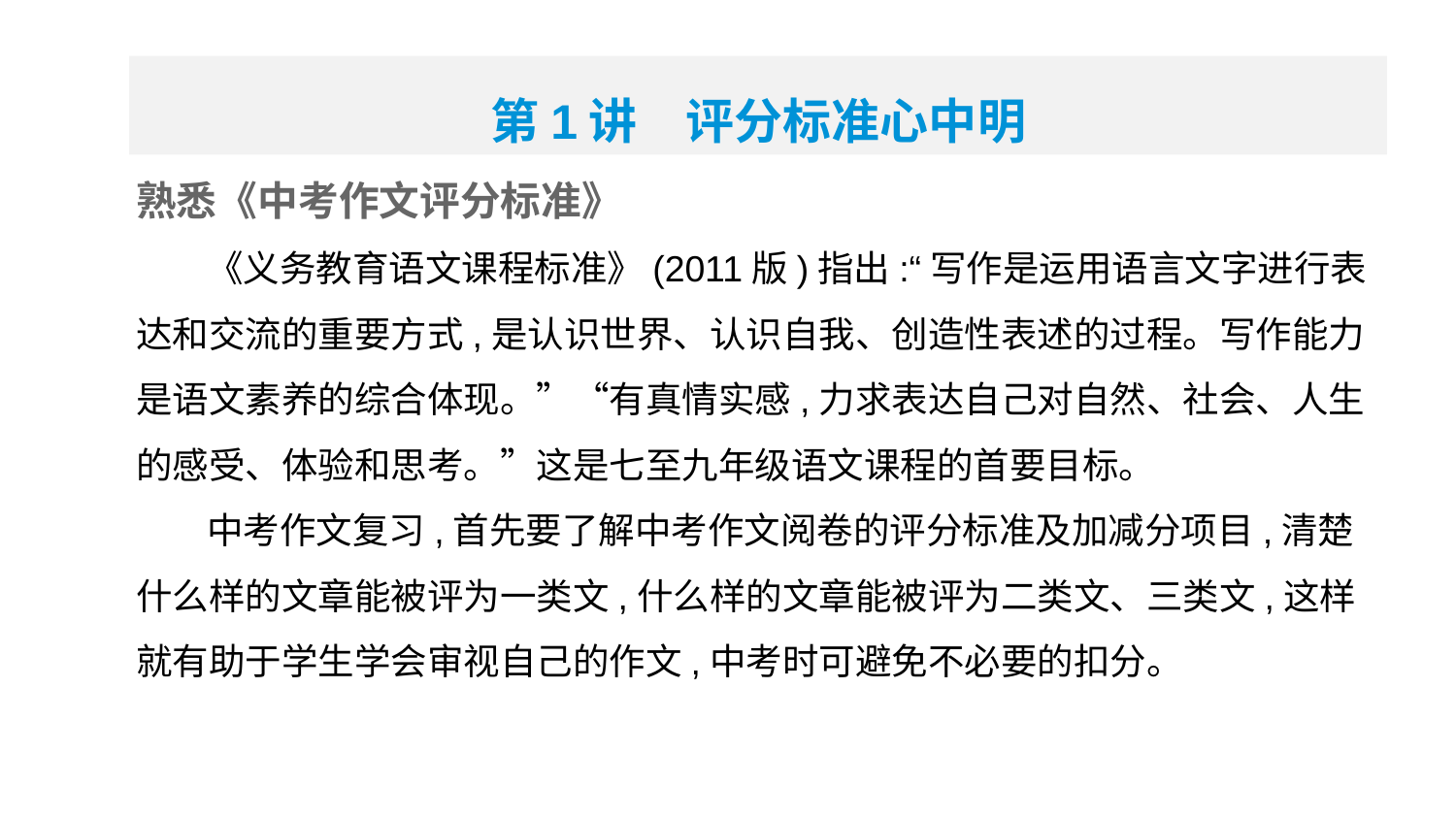

第1讲　评分标准心中明
熟悉《中考作文评分标准》
《义务教育语文课程标准》(2011版)指出:“写作是运用语言文字进行表达和交流的重要方式,是认识世界、认识自我、创造性表述的过程。写作能力是语文素养的综合体现。”“有真情实感,力求表达自己对自然、社会、人生的感受、体验和思考。”这是七至九年级语文课程的首要目标。
中考作文复习,首先要了解中考作文阅卷的评分标准及加减分项目,清楚什么样的文章能被评为一类文,什么样的文章能被评为二类文、三类文,这样就有助于学生学会审视自己的作文,中考时可避免不必要的扣分。